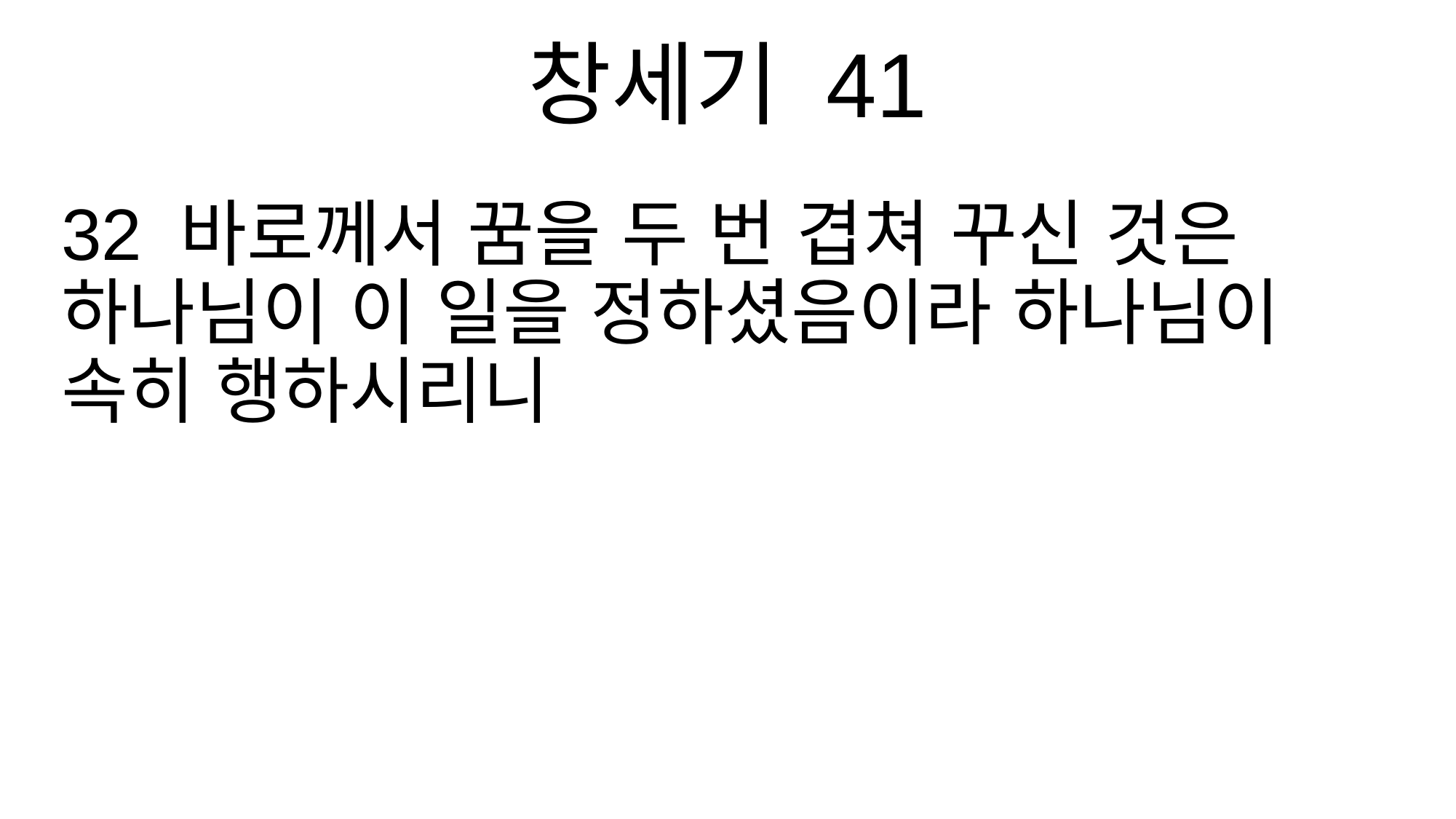

창세기 41
32 바로께서 꿈을 두 번 겹쳐 꾸신 것은 하나님이 이 일을 정하셨음이라 하나님이 속히 행하시리니